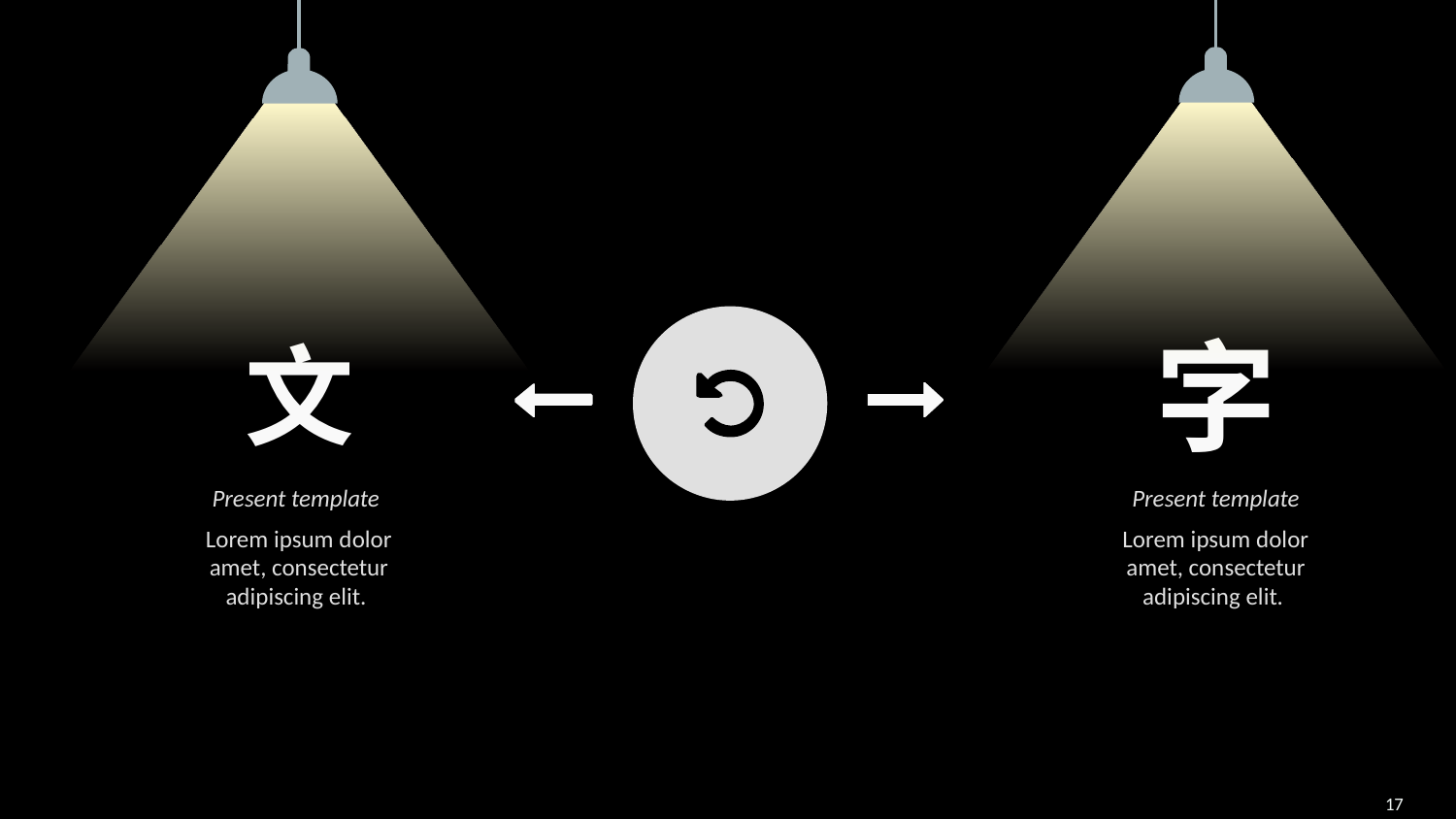

文
字

Present template
Present template
Lorem ipsum dolor amet, consectetur adipiscing elit.
Lorem ipsum dolor amet, consectetur adipiscing elit.